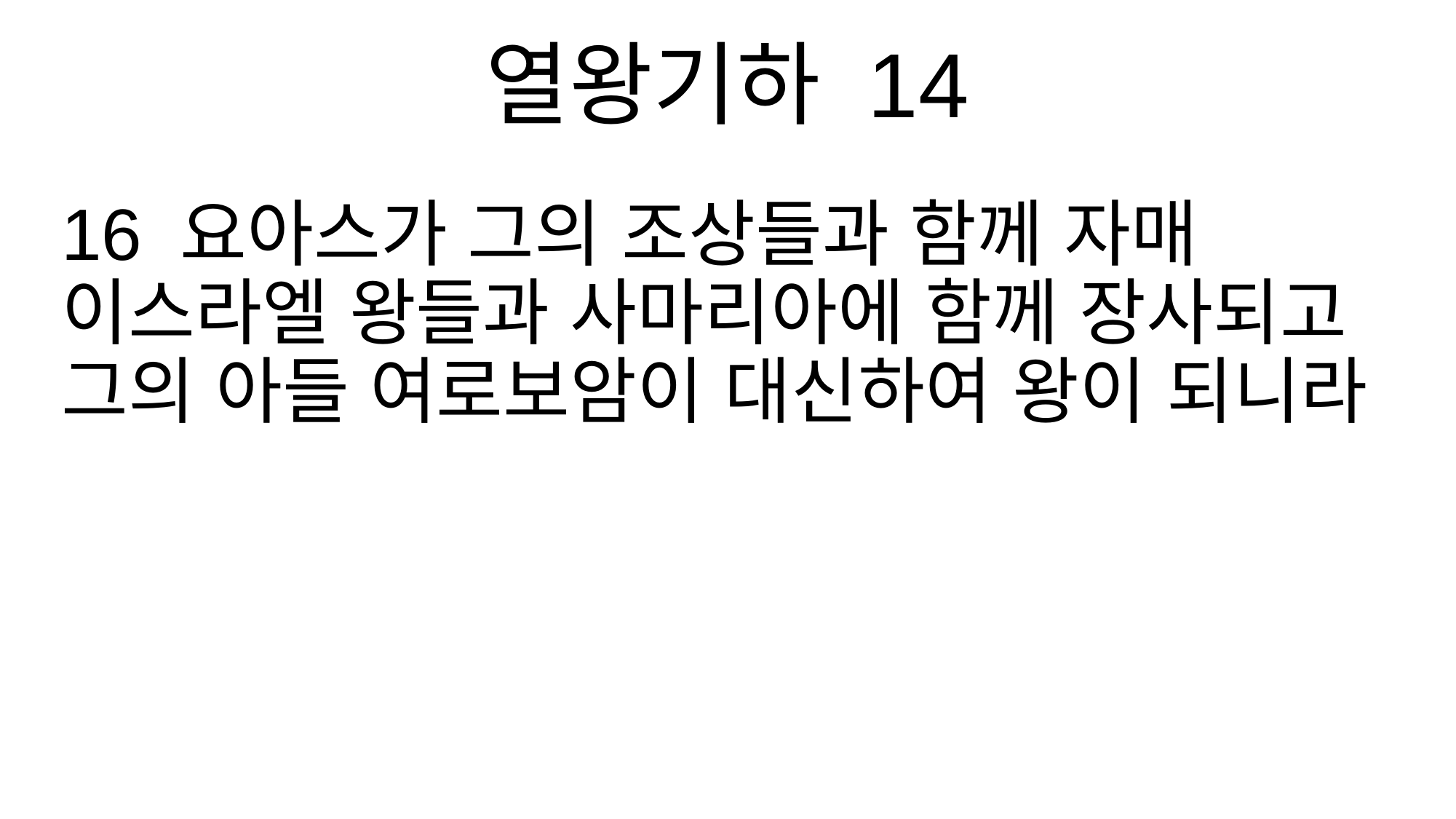

열왕기하 14
16 요아스가 그의 조상들과 함께 자매 이스라엘 왕들과 사마리아에 함께 장사되고 그의 아들 여로보암이 대신하여 왕이 되니라